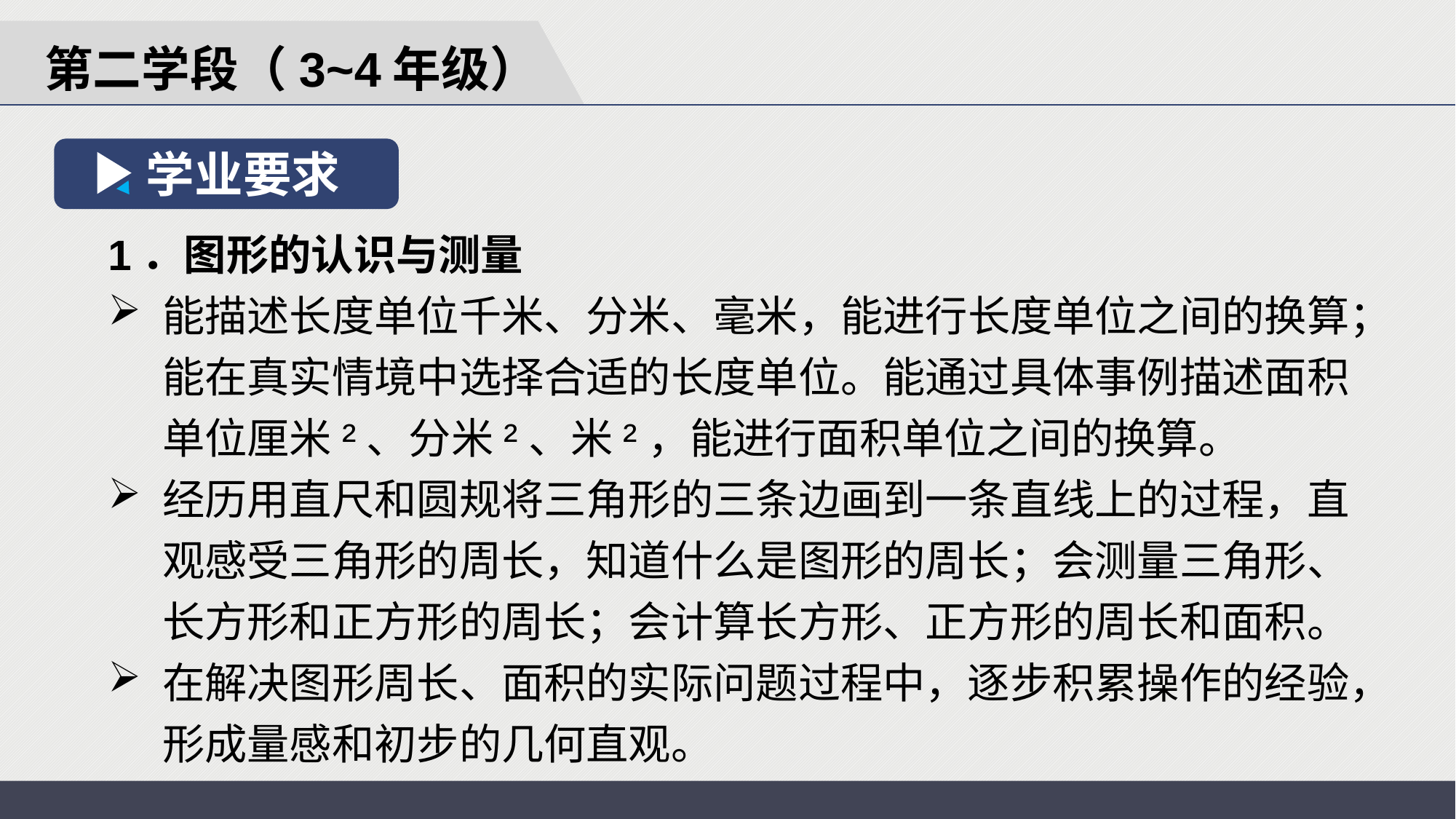

第二学段（3~4年级）
学业要求

1．图形的认识与测量
能描述长度单位千米、分米、毫米，能进行长度单位之间的换算；能在真实情境中选择合适的长度单位。能通过具体事例描述面积单位厘米²、分米²、米²，能进行面积单位之间的换算。
经历用直尺和圆规将三角形的三条边画到一条直线上的过程，直观感受三角形的周长，知道什么是图形的周长；会测量三角形、长方形和正方形的周长；会计算长方形、正方形的周长和面积。
在解决图形周长、面积的实际问题过程中，逐步积累操作的经验，形成量感和初步的几何直观。